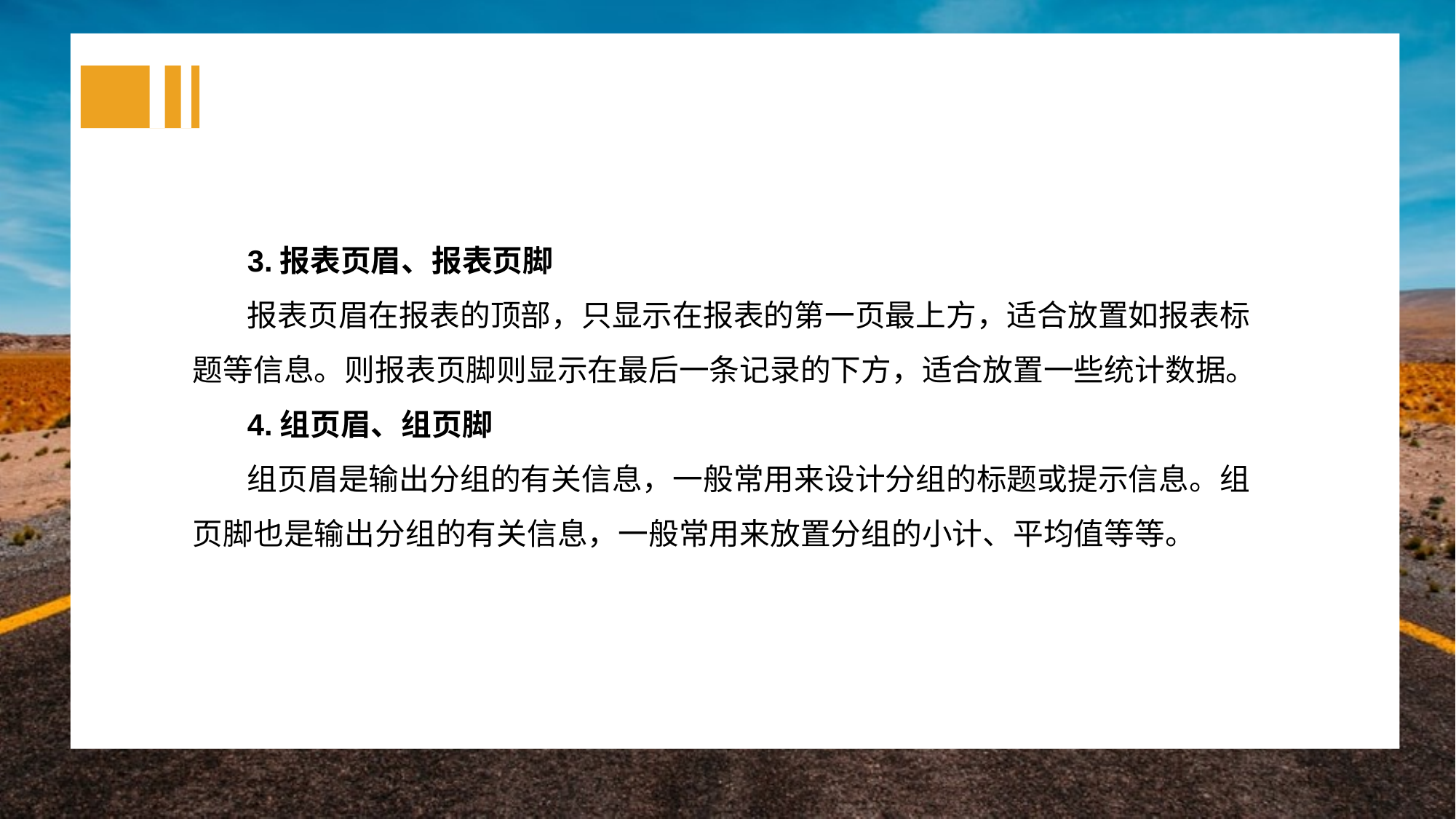

3.报表页眉、报表页脚
报表页眉在报表的顶部，只显示在报表的第一页最上方，适合放置如报表标题等信息。则报表页脚则显示在最后一条记录的下方，适合放置一些统计数据。
4.组页眉、组页脚
组页眉是输出分组的有关信息，一般常用来设计分组的标题或提示信息。组页脚也是输出分组的有关信息，一般常用来放置分组的小计、平均值等等。